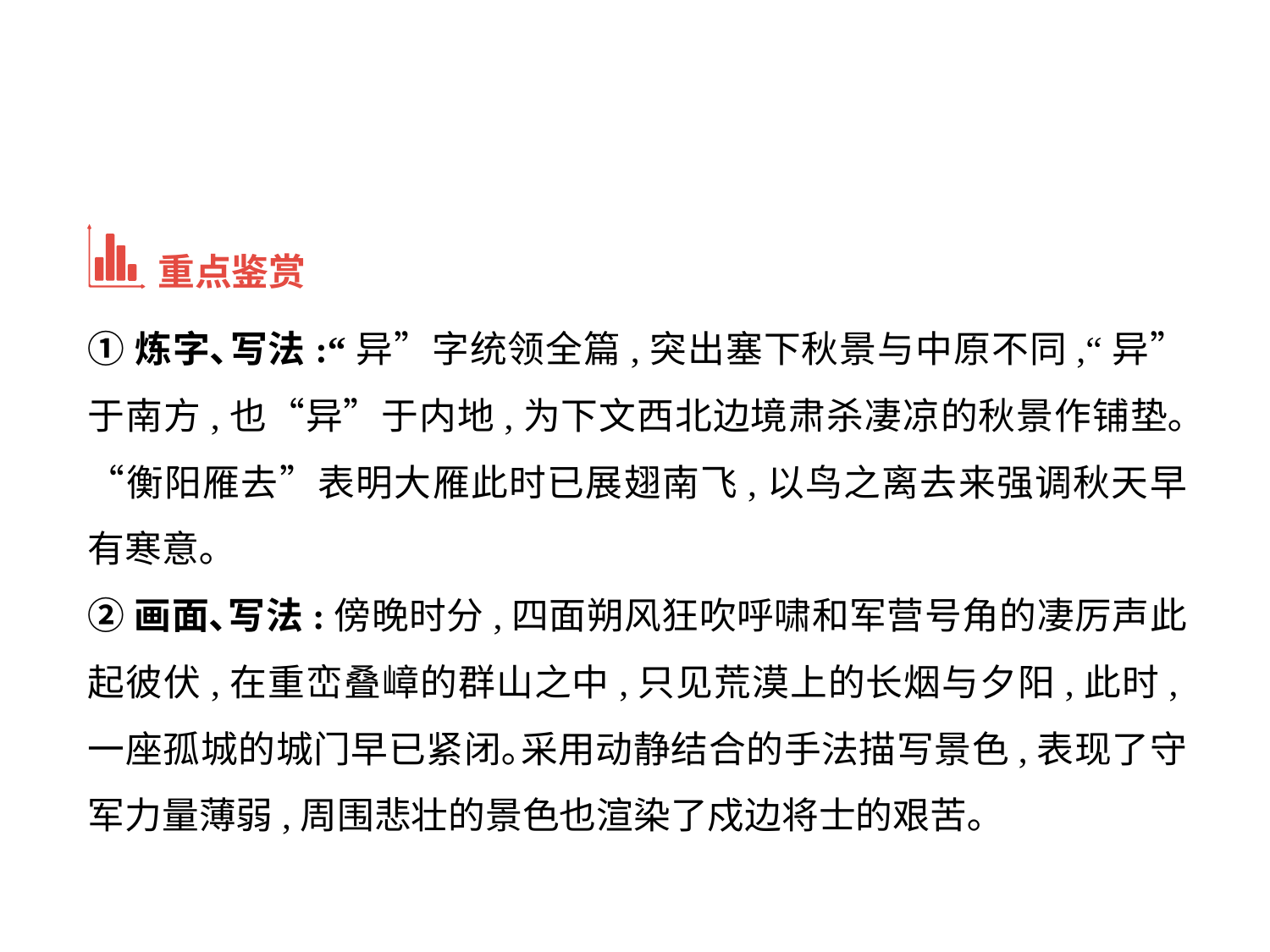

重点鉴赏

①炼字､写法:“异”字统领全篇,突出塞下秋景与中原不同,“异”于南方,也“异”于内地,为下文西北边境肃杀凄凉的秋景作铺垫｡“衡阳雁去”表明大雁此时已展翅南飞,以鸟之离去来强调秋天早有寒意｡
②画面､写法:傍晚时分,四面朔风狂吹呼啸和军营号角的凄厉声此起彼伏,在重峦叠嶂的群山之中,只见荒漠上的长烟与夕阳,此时,一座孤城的城门早已紧闭｡采用动静结合的手法描写景色,表现了守军力量薄弱,周围悲壮的景色也渲染了戍边将士的艰苦｡